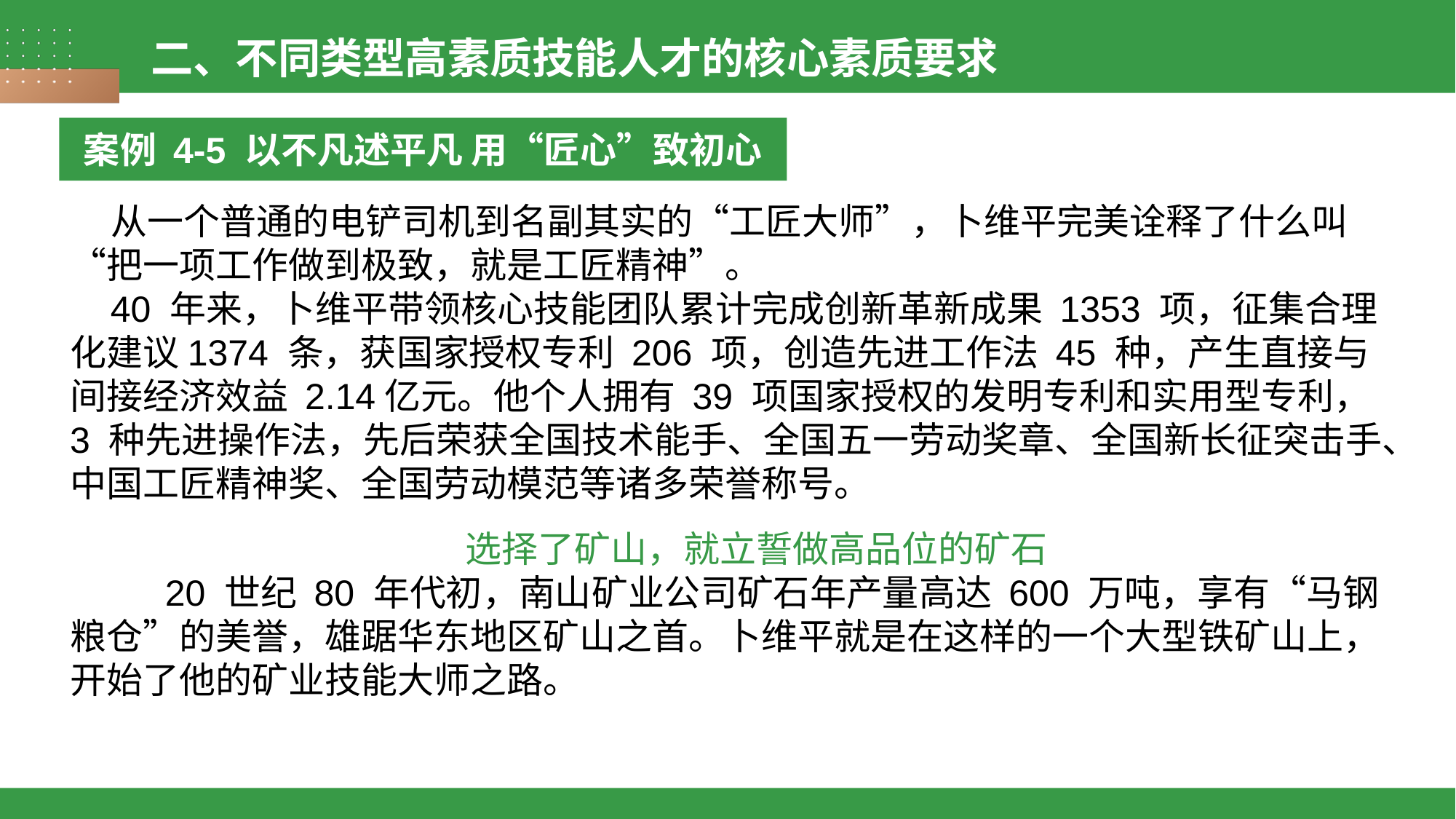

二、不同类型高素质技能人才的核心素质要求
案例 4-5 以不凡述平凡 用“匠心”致初心
    从一个普通的电铲司机到名副其实的“工匠大师”，卜维平完美诠释了什么叫“把一项工作做到极致，就是工匠精神”。
    40 年来，卜维平带领核心技能团队累计完成创新革新成果 1353 项，征集合理化建议1374 条，获国家授权专利 206 项，创造先进工作法 45 种，产生直接与间接经济效益 2.14亿元。他个人拥有 39 项国家授权的发明专利和实用型专利，3 种先进操作法，先后荣获全国技术能手、全国五一劳动奖章、全国新长征突击手、中国工匠精神奖、全国劳动模范等诸多荣誉称号。
选择了矿山，就立誓做高品位的矿石
    20 世纪 80 年代初，南山矿业公司矿石年产量高达 600 万吨，享有“马钢粮仓”的美誉，雄踞华东地区矿山之首。卜维平就是在这样的一个大型铁矿山上，开始了他的矿业技能大师之路。